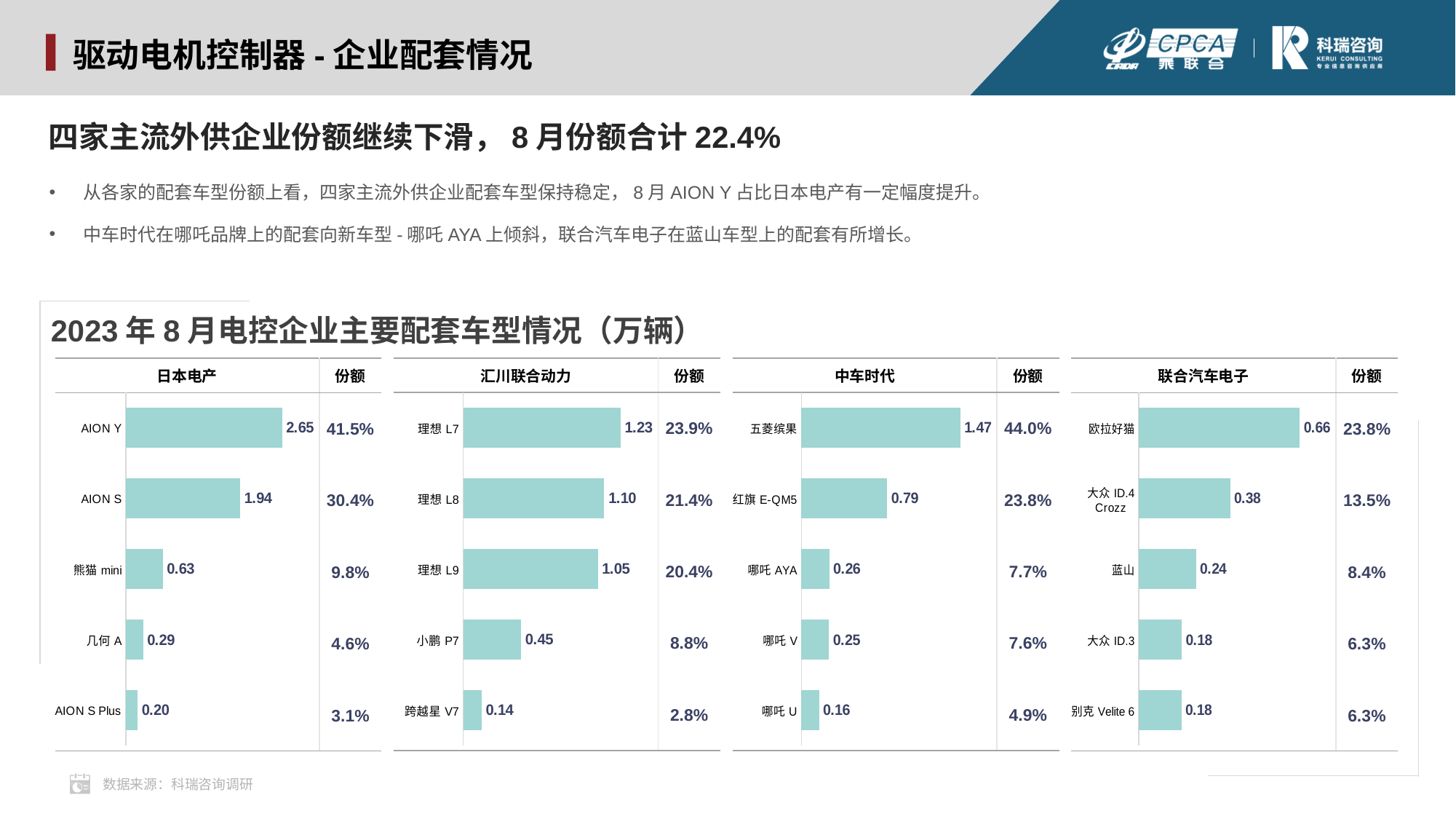

驱动电机控制器-企业配套情况
四家主流外供企业份额继续下滑，8月份额合计22.4%
从各家的配套车型份额上看，四家主流外供企业配套车型保持稳定，8月AION Y占比日本电产有一定幅度提升。
中车时代在哪吒品牌上的配套向新车型-哪吒AYA上倾斜，联合汽车电子在蓝山车型上的配套有所增长。
2023年8月电控企业主要配套车型情况（万辆）
| 汇川联合动力 | 份额 |
| --- | --- |
|  | 23.9% |
|  | 21.4% |
|  | 20.4% |
|  | 8.8% |
|  | 2.8% |
| 中车时代 | 份额 |
| --- | --- |
|  | 44.0% |
|  | 23.8% |
|  | 7.7% |
|  | 7.6% |
|  | 4.9% |
| 日本电产 | 份额 |
| --- | --- |
|  | 41.5% |
|  | 30.4% |
|  | 9.8% |
|  | 4.6% |
|  | 3.1% |
| 联合汽车电子 | 份额 |
| --- | --- |
|  | 23.8% |
|  | 13.5% |
|  | 8.4% |
|  | 6.3% |
|  | 6.3% |

### Chart

| Category | 2月 |
|---|---|
| 理想L7 | 1.2307 |
| 理想L8 | 1.1045 |
| 理想L9 | 1.0533 |
| 小鹏P7 | 0.4528 |
| 跨越星V7 | 0.1428 |

### Chart

| Category | 2月 |
|---|---|
| AION Y | 2.6542 |
| AION S | 1.9433 |
| 熊猫mini | 0.626 |
| 几何A | 0.2914 |
| AION S Plus | 0.1976 |

### Chart

| Category | 1月 |
|---|---|
| 五菱缤果 | 1.465 |
| 红旗E-QM5 | 0.7917 |
| 哪吒AYA | 0.2562 |
| 哪吒V | 0.2527 |
| 哪吒U | 0.1615 |

### Chart

| Category | 2月 |
|---|---|
| 欧拉好猫 | 0.6635 |
| 大众ID.4 Crozz | 0.3762 |
| 蓝山 | 0.2353 |
| 大众ID.3 | 0.1766 |
| 别克Velite 6 | 0.1754 |
数据来源：科瑞咨询调研